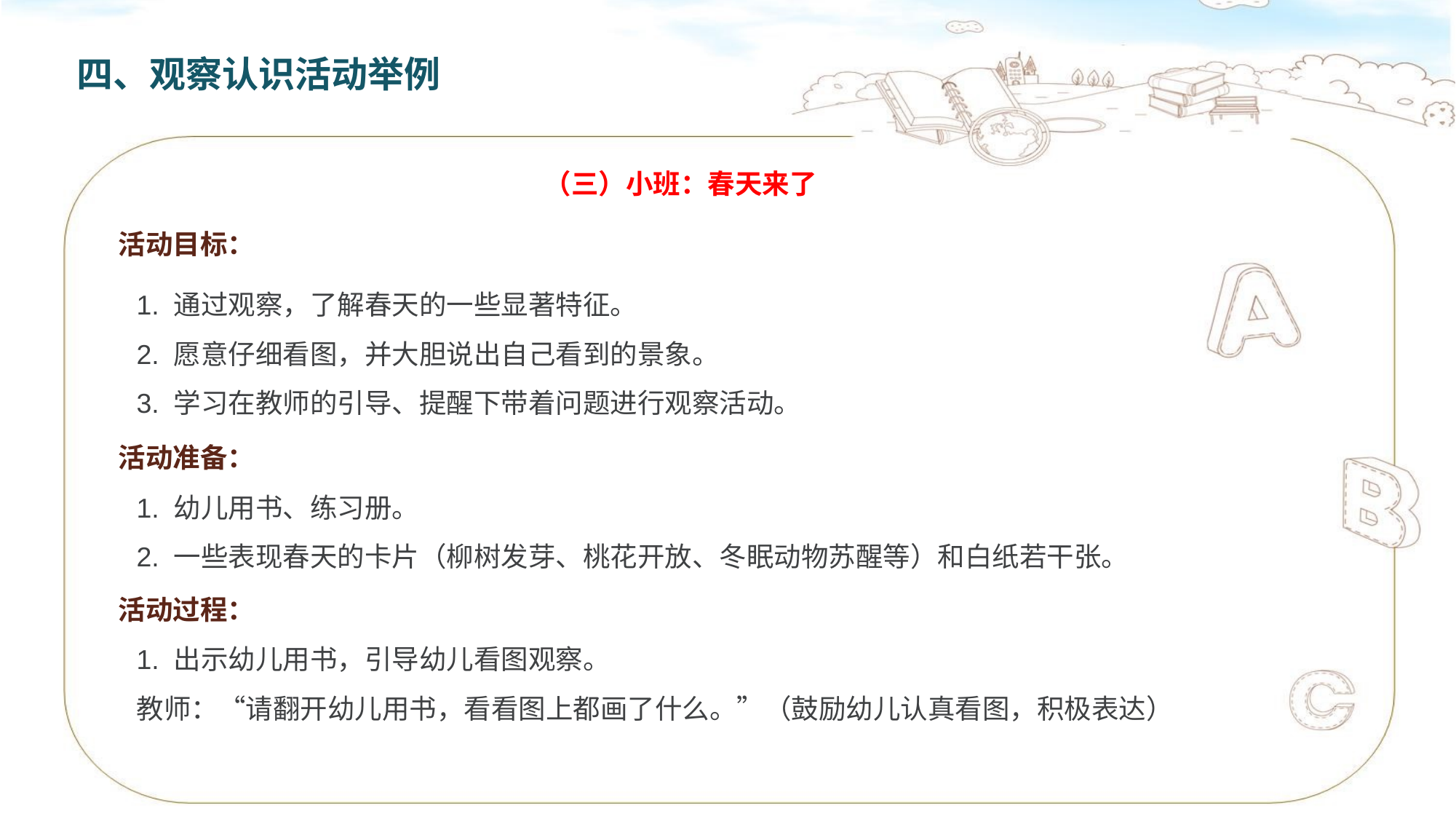

四、观察认识活动举例
（三）小班：春天来了
活动目标：
1. 通过观察，了解春天的一些显著特征。
2. 愿意仔细看图，并大胆说出自己看到的景象。
3. 学习在教师的引导、提醒下带着问题进行观察活动。
活动准备：
1. 幼儿用书、练习册。
2. 一些表现春天的卡片（柳树发芽、桃花开放、冬眠动物苏醒等）和白纸若干张。
活动过程：
1. 出示幼儿用书，引导幼儿看图观察。
教师：“请翻开幼儿用书，看看图上都画了什么。”（鼓励幼儿认真看图，积极表达）